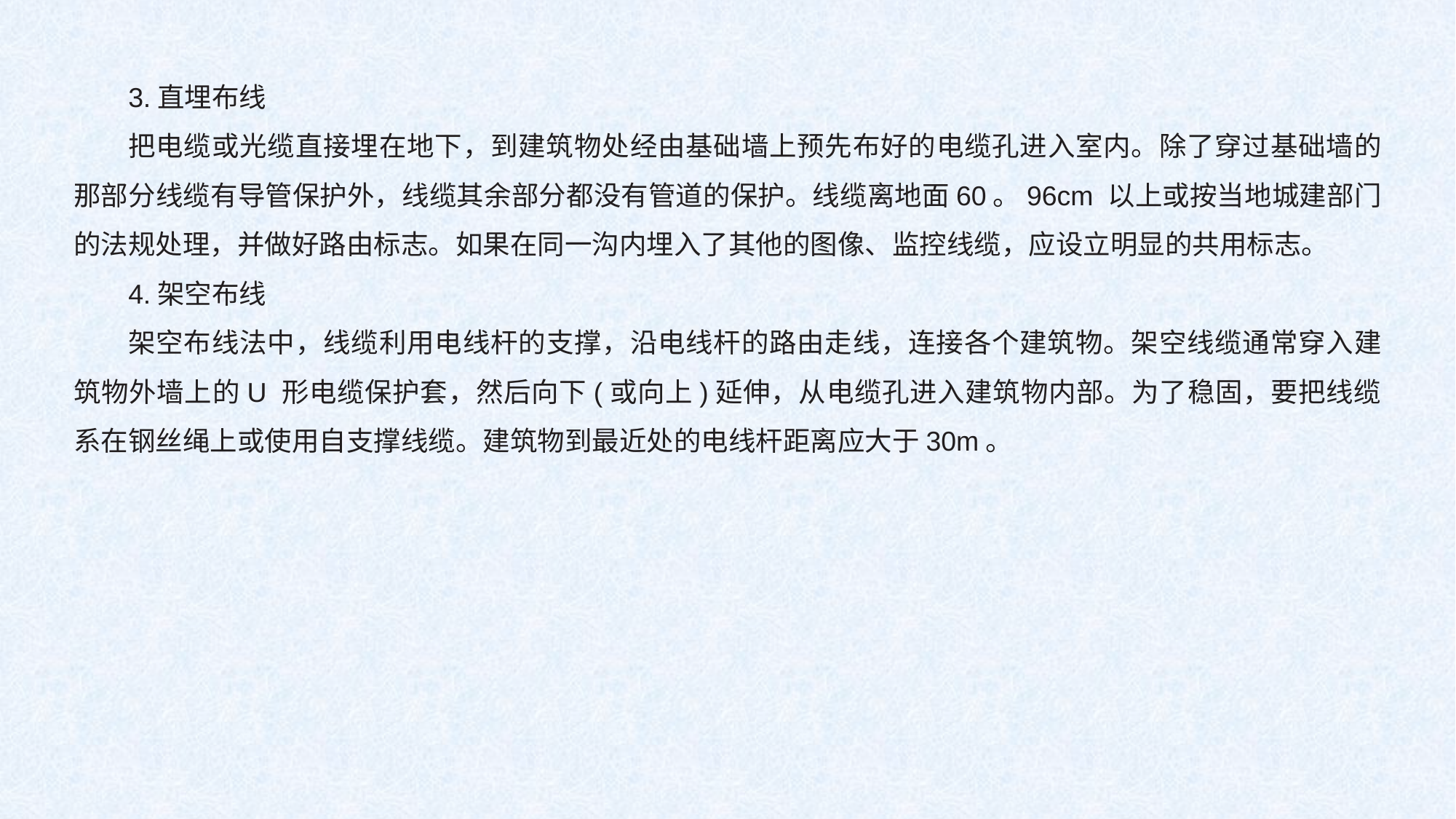

3.直埋布线
把电缆或光缆直接埋在地下，到建筑物处经由基础墙上预先布好的电缆孔进入室内。除了穿过基础墙的那部分线缆有导管保护外，线缆其余部分都没有管道的保护。线缆离地面60。96cm 以上或按当地城建部门的法规处理，并做好路由标志。如果在同一沟内埋入了其他的图像、监控线缆，应设立明显的共用标志。
4.架空布线
架空布线法中，线缆利用电线杆的支撑，沿电线杆的路由走线，连接各个建筑物。架空线缆通常穿入建筑物外墙上的U 形电缆保护套，然后向下(或向上)延伸，从电缆孔进入建筑物内部。为了稳固，要把线缆系在钢丝绳上或使用自支撑线缆。建筑物到最近处的电线杆距离应大于30m。